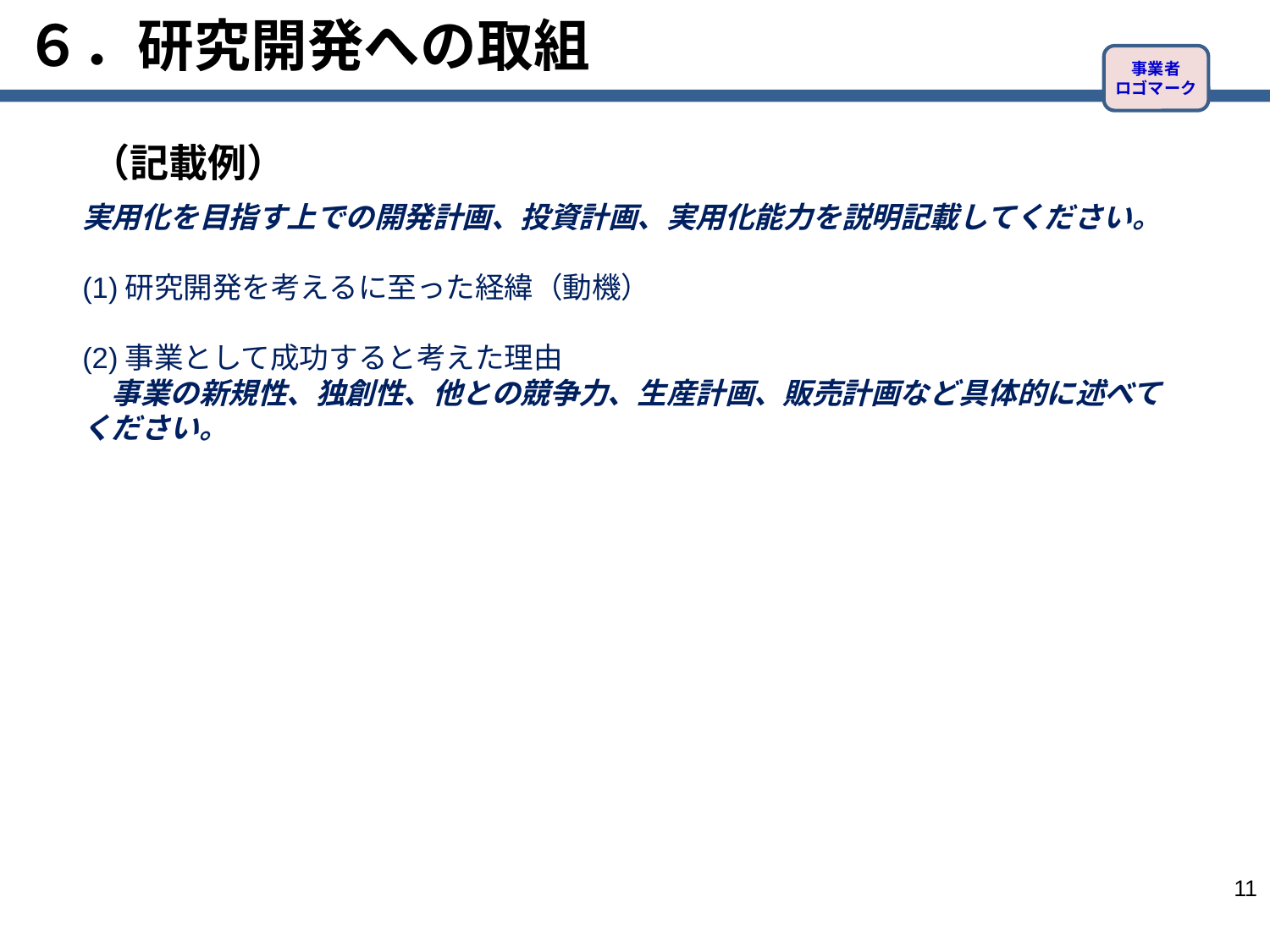

# ６．研究開発への取組

事業者
ロゴマーク
（記載例）
実用化を目指す上での開発計画、投資計画、実用化能力を説明記載してください。

(1)研究開発を考えるに至った経緯（動機）

(2)事業として成功すると考えた理由
　事業の新規性、独創性、他との競争力、生産計画、販売計画など具体的に述べてください。
11